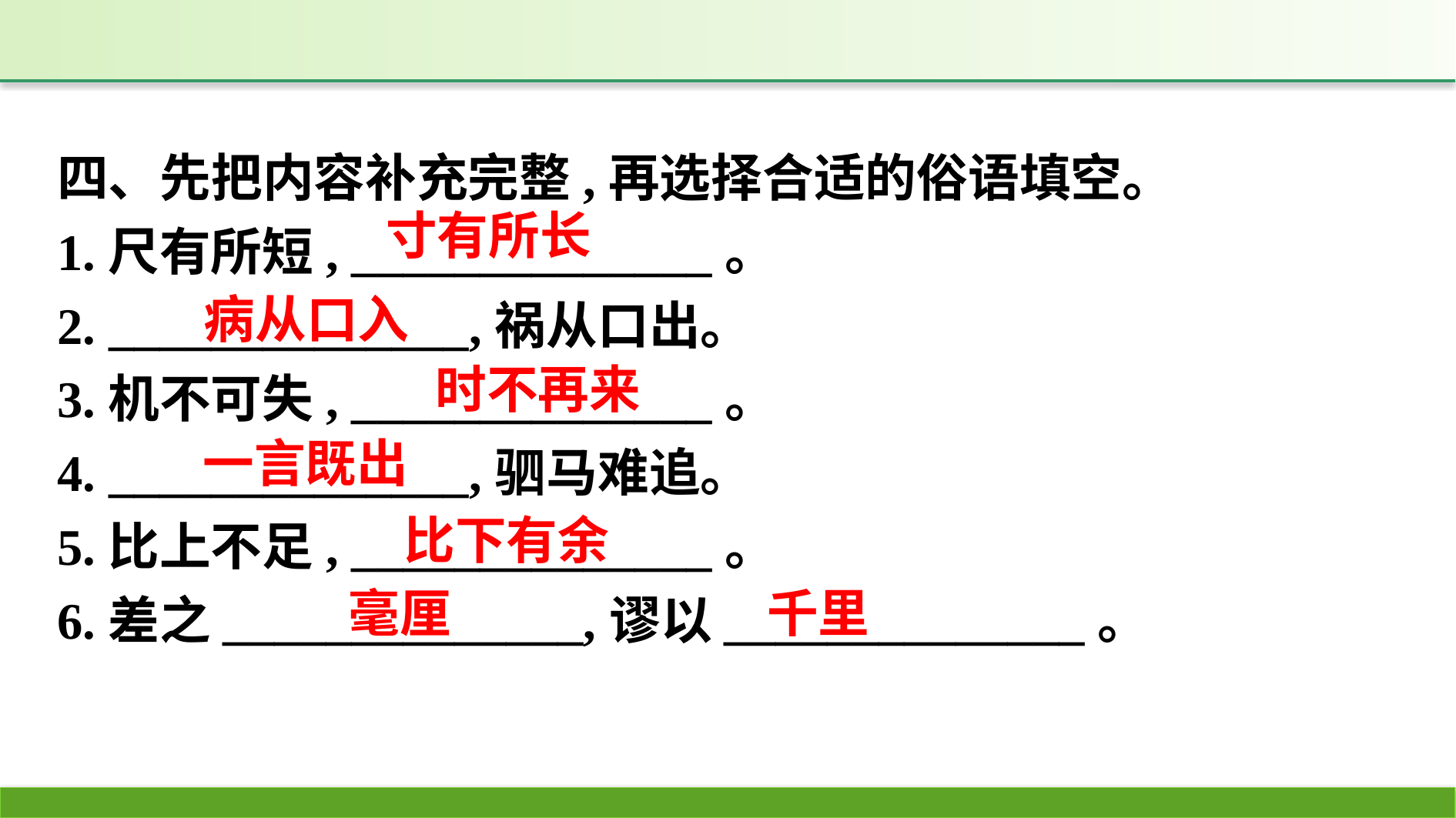

四、先把内容补充完整,再选择合适的俗语填空。
1.尺有所短, ______________。
2. ______________,祸从口出。
3.机不可失, ______________。
4. ______________,驷马难追。
5.比上不足, ______________。
6.差之______________,谬以______________。
寸有所长
病从口入
时不再来
一言既出
比下有余
毫厘
千里